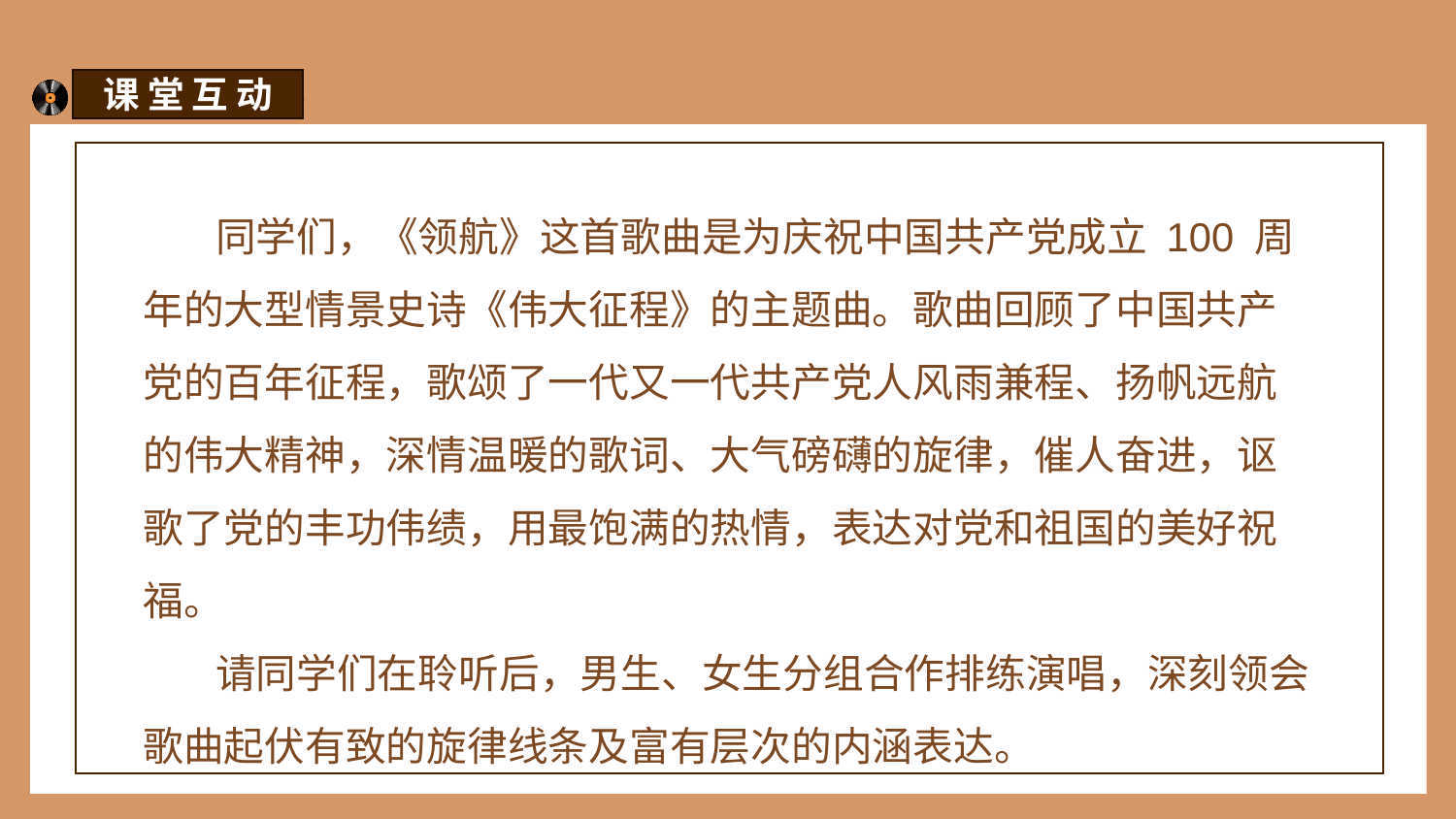

课 堂 互 动

       同学们，《领航》这首歌曲是为庆祝中国共产党成立 100 周年的大型情景史诗《伟大征程》的主题曲。歌曲回顾了中国共产党的百年征程，歌颂了一代又一代共产党人风雨兼程、扬帆远航的伟大精神，深情温暖的歌词、大气磅礴的旋律，催人奋进，讴歌了党的丰功伟绩，用最饱满的热情，表达对党和祖国的美好祝福。
       请同学们在聆听后，男生、女生分组合作排练演唱，深刻领会歌曲起伏有致的旋律线条及富有层次的内涵表达。